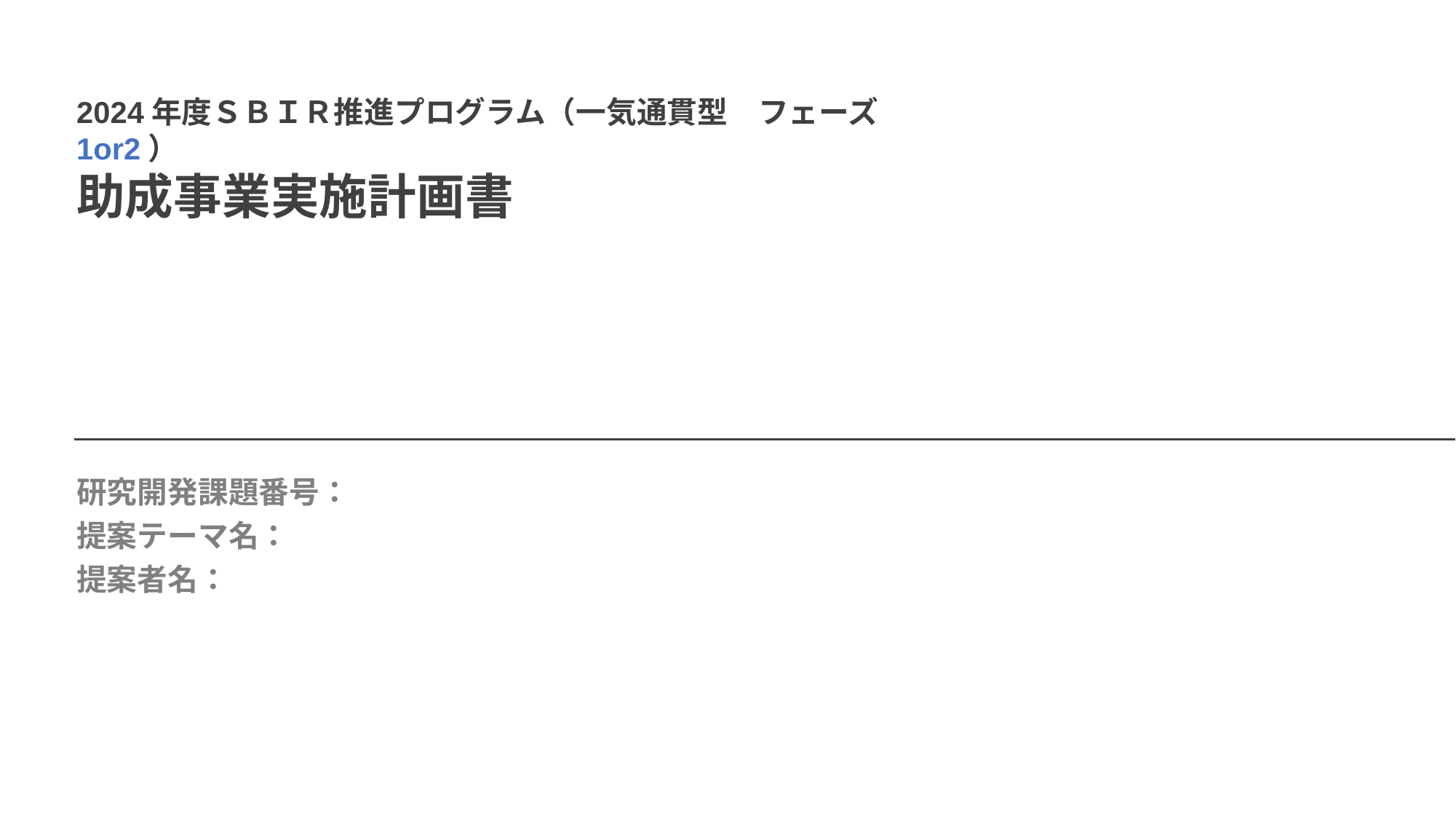

2024年度ＳＢＩＲ推進プログラム（一気通貫型　フェーズ1or2）
助成事業実施計画書
研究開発課題番号：
提案テーマ名：
提案者名：